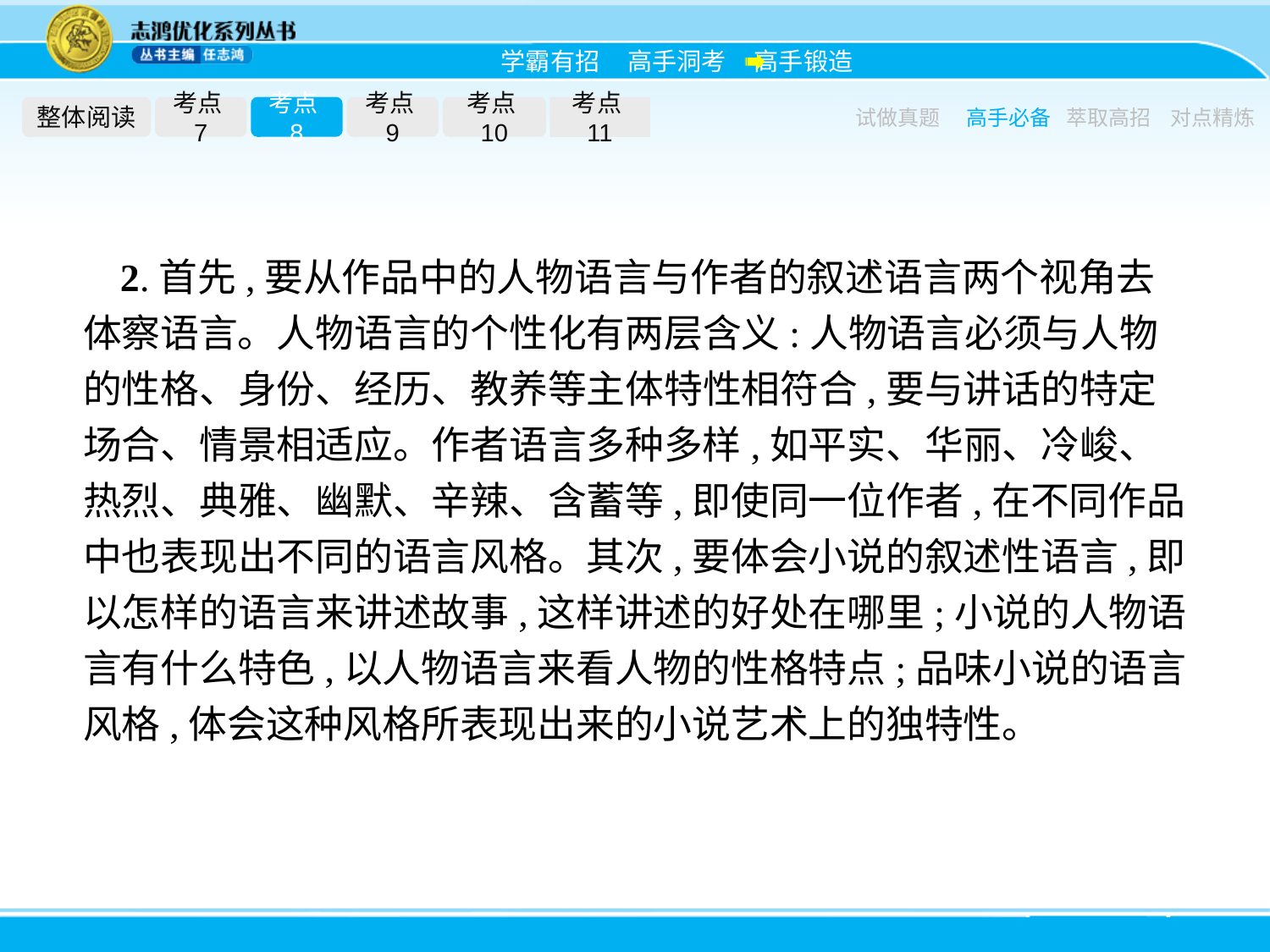

整体阅读
考点7
考点8
考点9
考点10
考点11
试做真题
高手必备
萃取高招
对点精炼
2.首先,要从作品中的人物语言与作者的叙述语言两个视角去体察语言。人物语言的个性化有两层含义:人物语言必须与人物的性格、身份、经历、教养等主体特性相符合,要与讲话的特定场合、情景相适应。作者语言多种多样,如平实、华丽、冷峻、热烈、典雅、幽默、辛辣、含蓄等,即使同一位作者,在不同作品中也表现出不同的语言风格。其次,要体会小说的叙述性语言,即以怎样的语言来讲述故事,这样讲述的好处在哪里;小说的人物语言有什么特色,以人物语言来看人物的性格特点;品味小说的语言风格,体会这种风格所表现出来的小说艺术上的独特性。